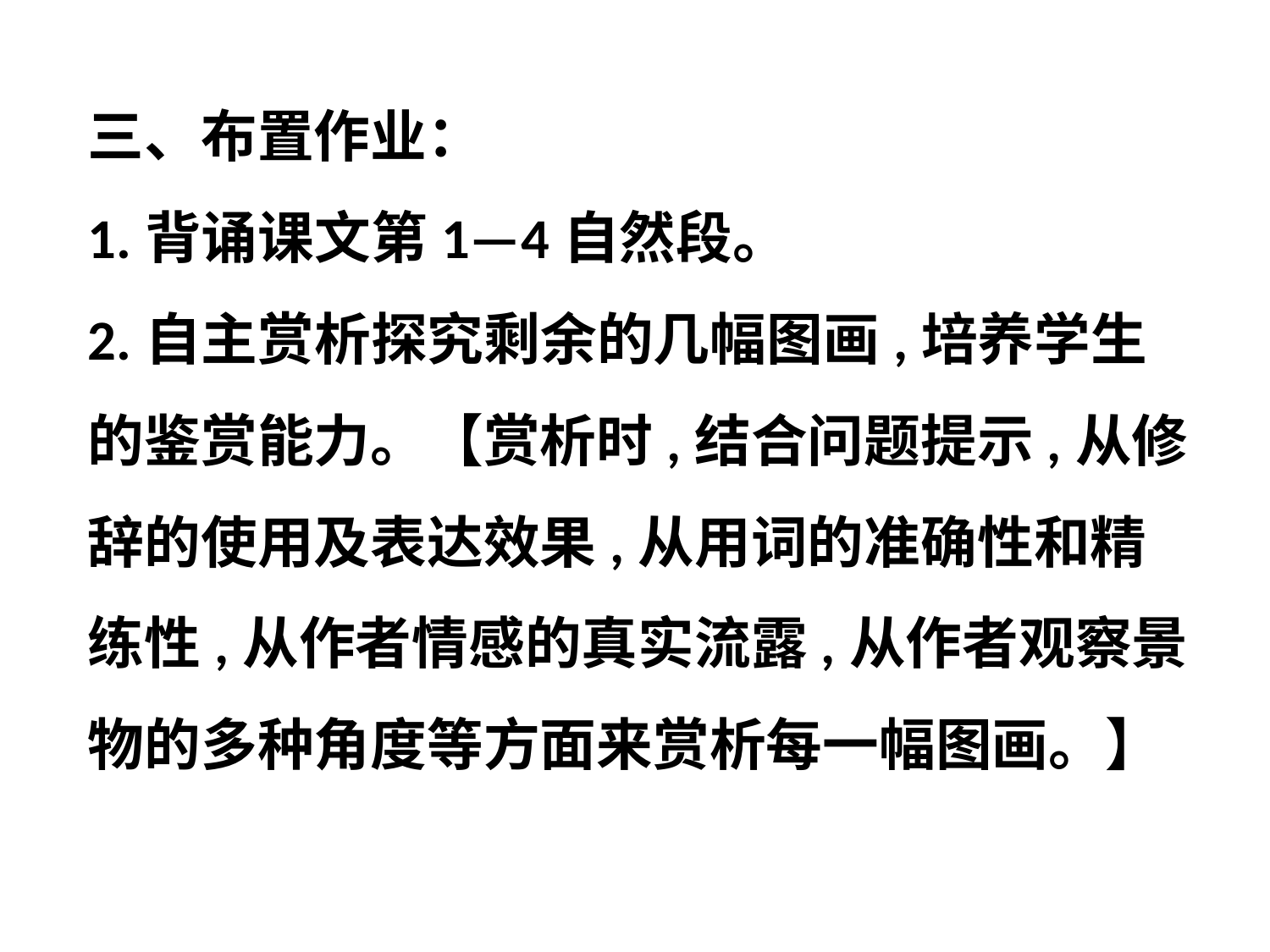

三、布置作业：
1.背诵课文第1—4自然段。
2.自主赏析探究剩余的几幅图画,培养学生的鉴赏能力。【赏析时,结合问题提示,从修辞的使用及表达效果,从用词的准确性和精练性,从作者情感的真实流露,从作者观察景物的多种角度等方面来赏析每一幅图画。】